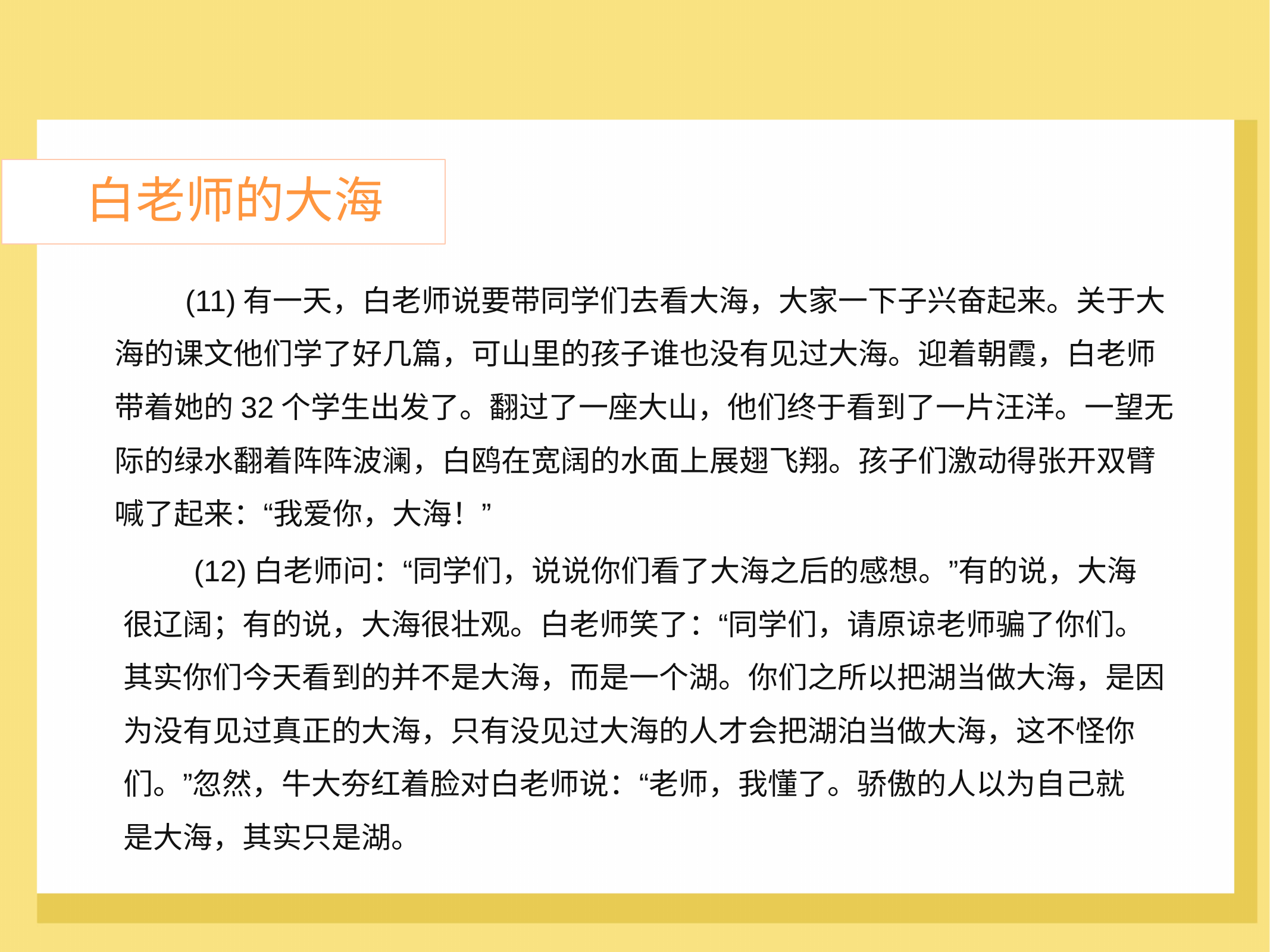

白老师的大海
	(11)有一天，白老师说要带同学们去看大海，大家一下子兴奋起来。关于大

海的课文他们学了好几篇，可山里的孩子谁也没有见过大海。迎着朝霞，白老师

带着她的32个学生出发了。翻过了一座大山，他们终于看到了一片汪洋。一望无

际的绿水翻着阵阵波澜，白鸥在宽阔的水面上展翅飞翔。孩子们激动得张开双臂

喊了起来：“我爱你，大海！”
	(12)白老师问：“同学们，说说你们看了大海之后的感想。”有的说，大海

很辽阔；有的说，大海很壮观。白老师笑了：“同学们，请原谅老师骗了你们。

其实你们今天看到的并不是大海，而是一个湖。你们之所以把湖当做大海，是因

为没有见过真正的大海，只有没见过大海的人才会把湖泊当做大海，这不怪你

们。”忽然，牛大夯红着脸对白老师说：“老师，我懂了。骄傲的人以为自己就

是大海，其实只是湖。